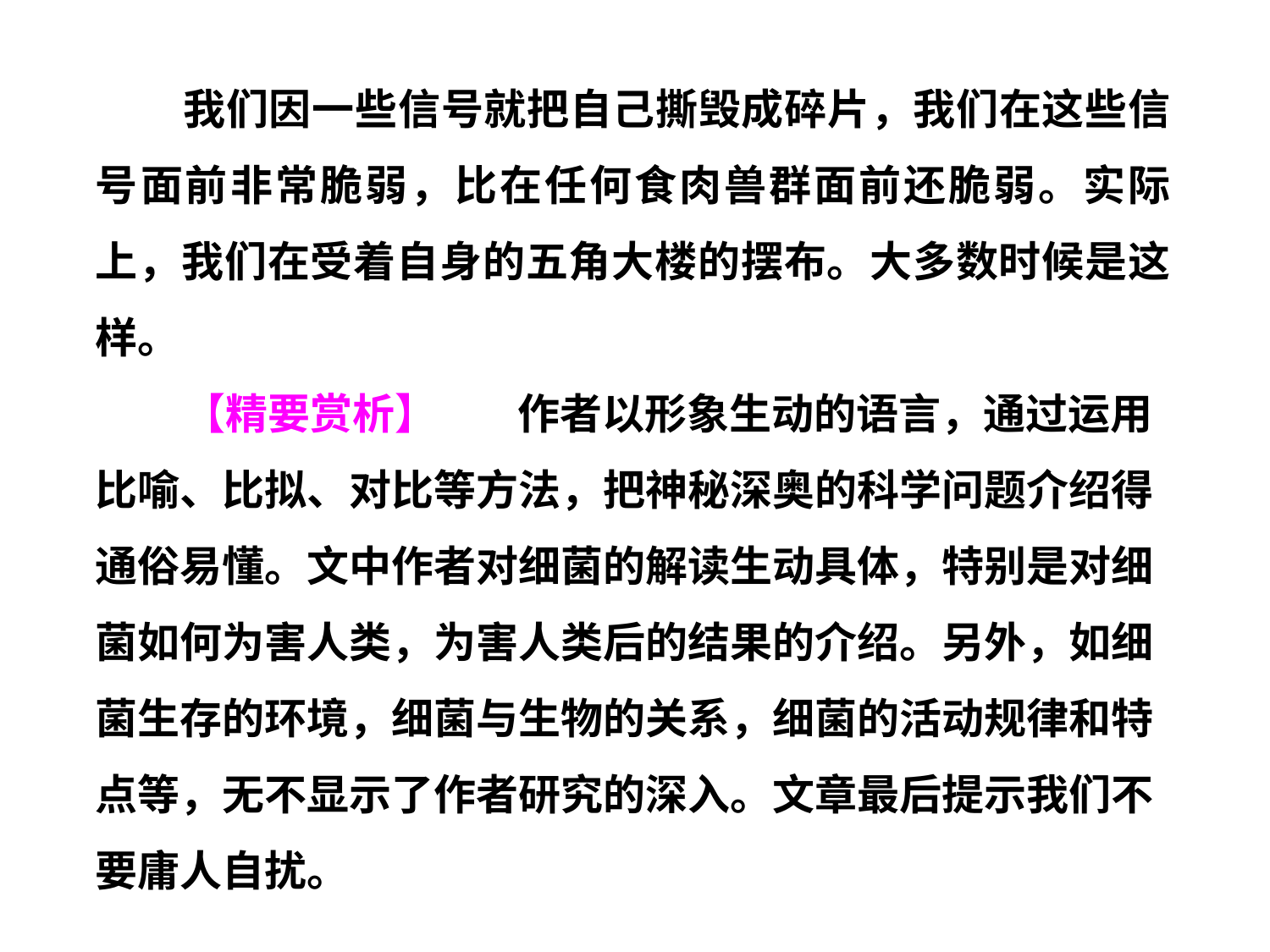

我们因一些信号就把自己撕毁成碎片，我们在这些信号面前非常脆弱，比在任何食肉兽群面前还脆弱。实际上，我们在受着自身的五角大楼的摆布。大多数时候是这样。
【精要赏析】　    作者以形象生动的语言，通过运用比喻、比拟、对比等方法，把神秘深奥的科学问题介绍得通俗易懂。文中作者对细菌的解读生动具体，特别是对细菌如何为害人类，为害人类后的结果的介绍。另外，如细菌生存的环境，细菌与生物的关系，细菌的活动规律和特点等，无不显示了作者研究的深入。文章最后提示我们不要庸人自扰。